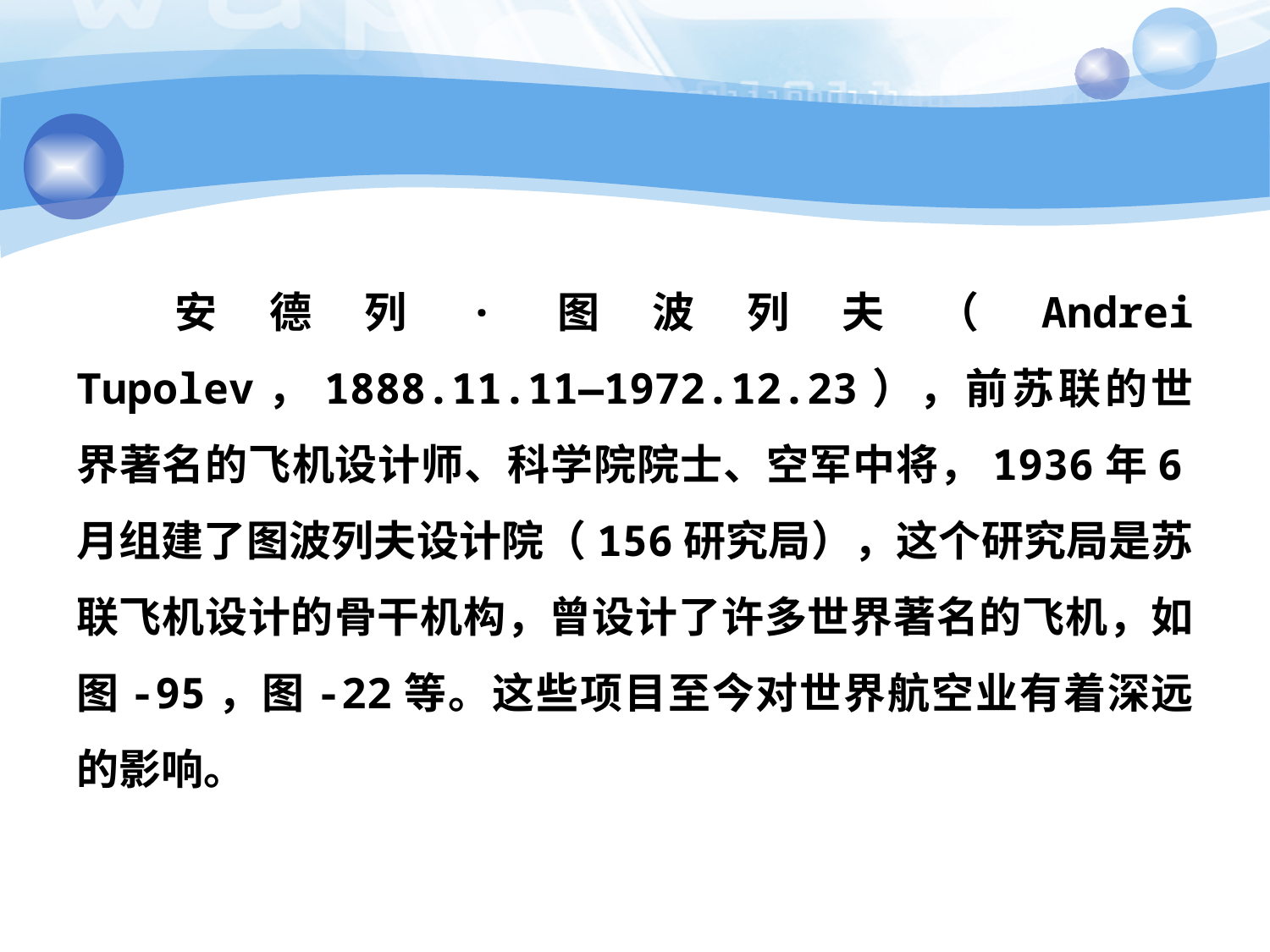

#
安德列·图波列夫（Andrei Tupolev，1888.11.11—1972.12.23），前苏联的世界著名的飞机设计师、科学院院士、空军中将，1936年6月组建了图波列夫设计院（156研究局），这个研究局是苏联飞机设计的骨干机构，曾设计了许多世界著名的飞机，如图-95，图-22等。这些项目至今对世界航空业有着深远的影响。